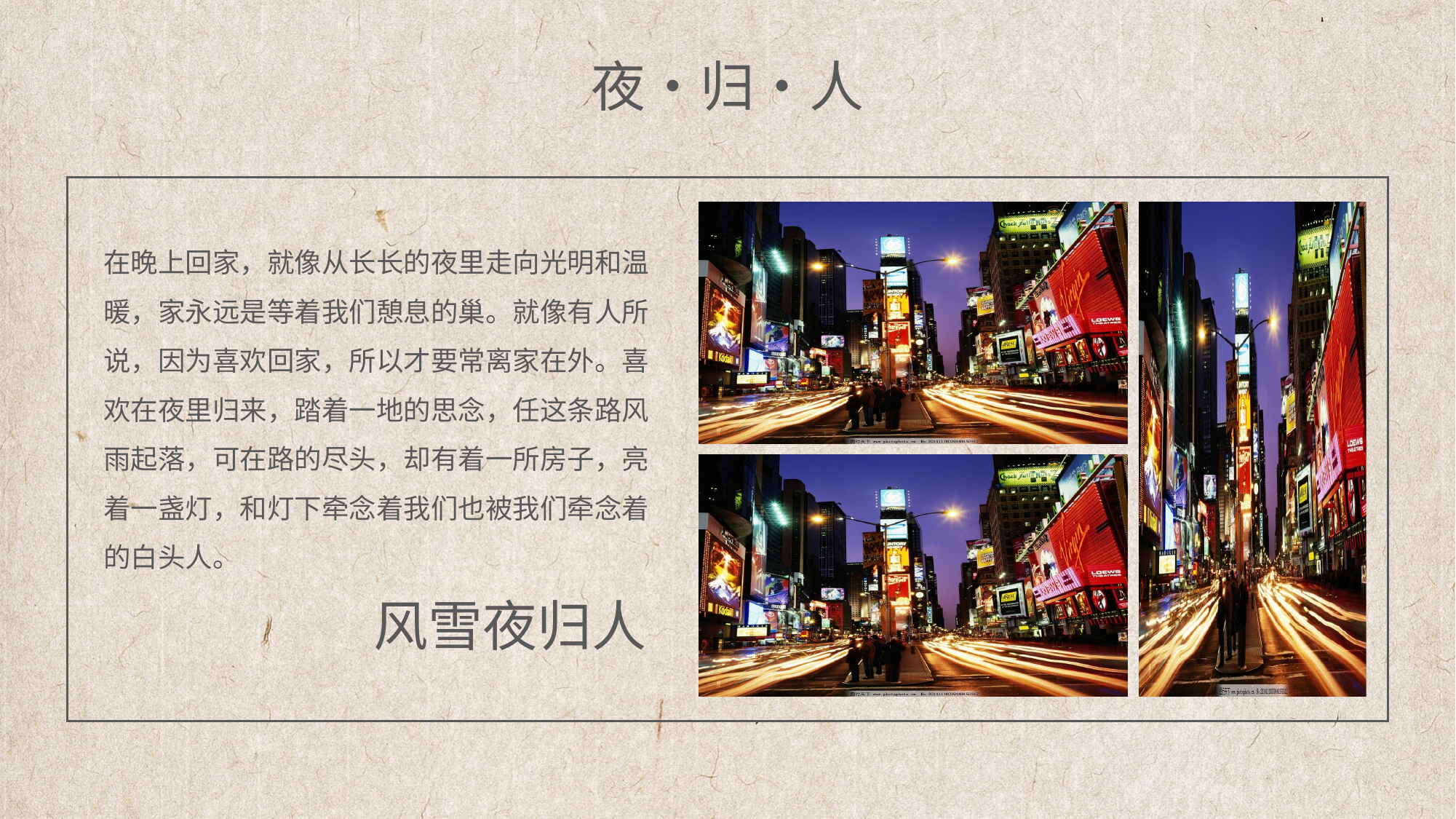

夜•归•人

在晚上回家，就像从长长的夜里走向光明和温暖，家永远是等着我们憩息的巢。就像有人所说，因为喜欢回家，所以才要常离家在外。喜欢在夜里归来，踏着一地的思念，任这条路风雨起落，可在路的尽头，却有着一所房子，亮着一盏灯，和灯下牵念着我们也被我们牵念着的白头人。
风雪夜归人